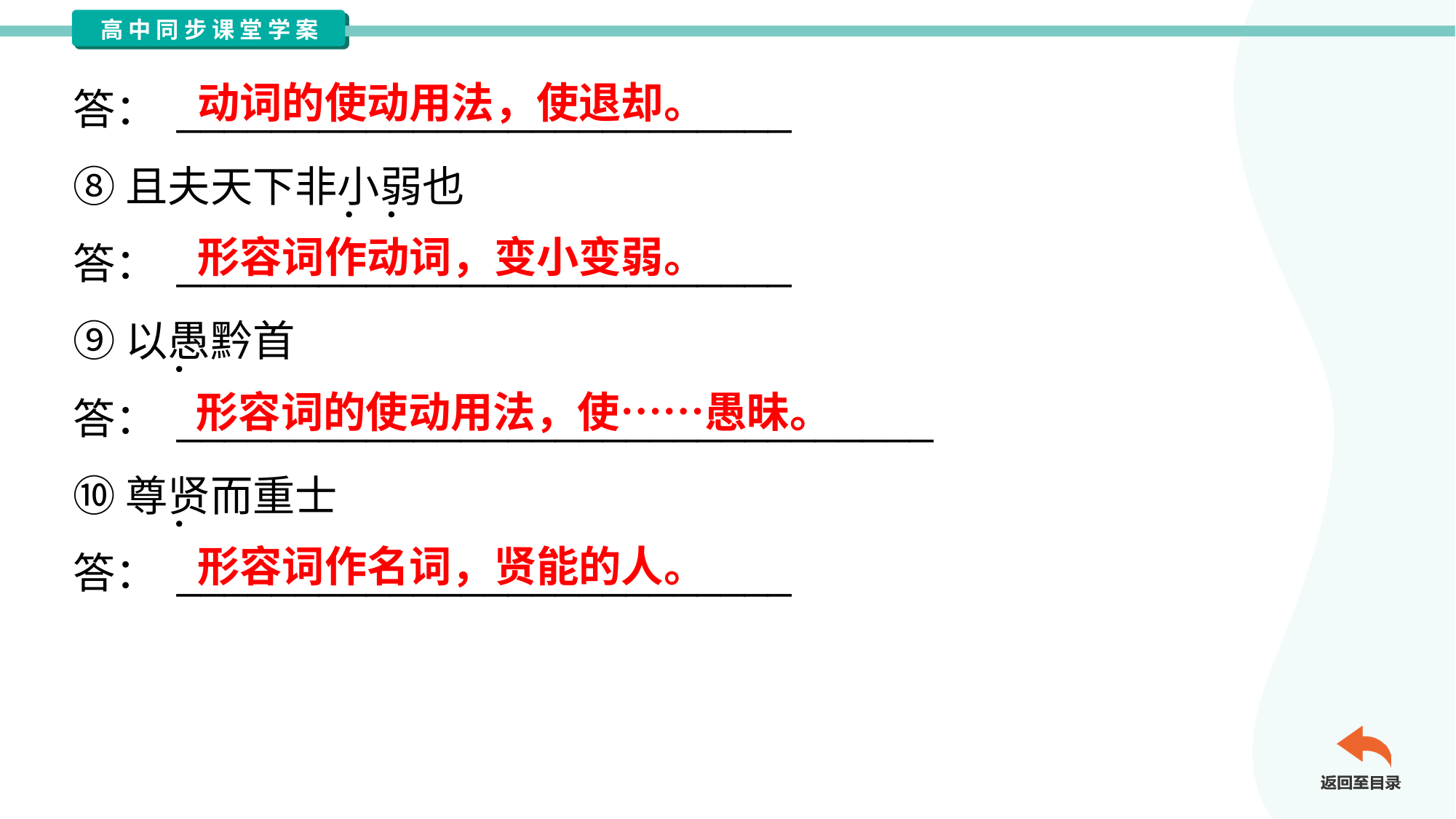

动词的使动用法，使退却。
答： __________________________
⑧且夫天下非小弱也
答： __________________________
⑨以愚黔首
答： ________________________________
⑩尊贤而重士
答： __________________________
形容词作动词，变小变弱。

形容词的使动用法，使……愚昧。

形容词作名词，贤能的人。